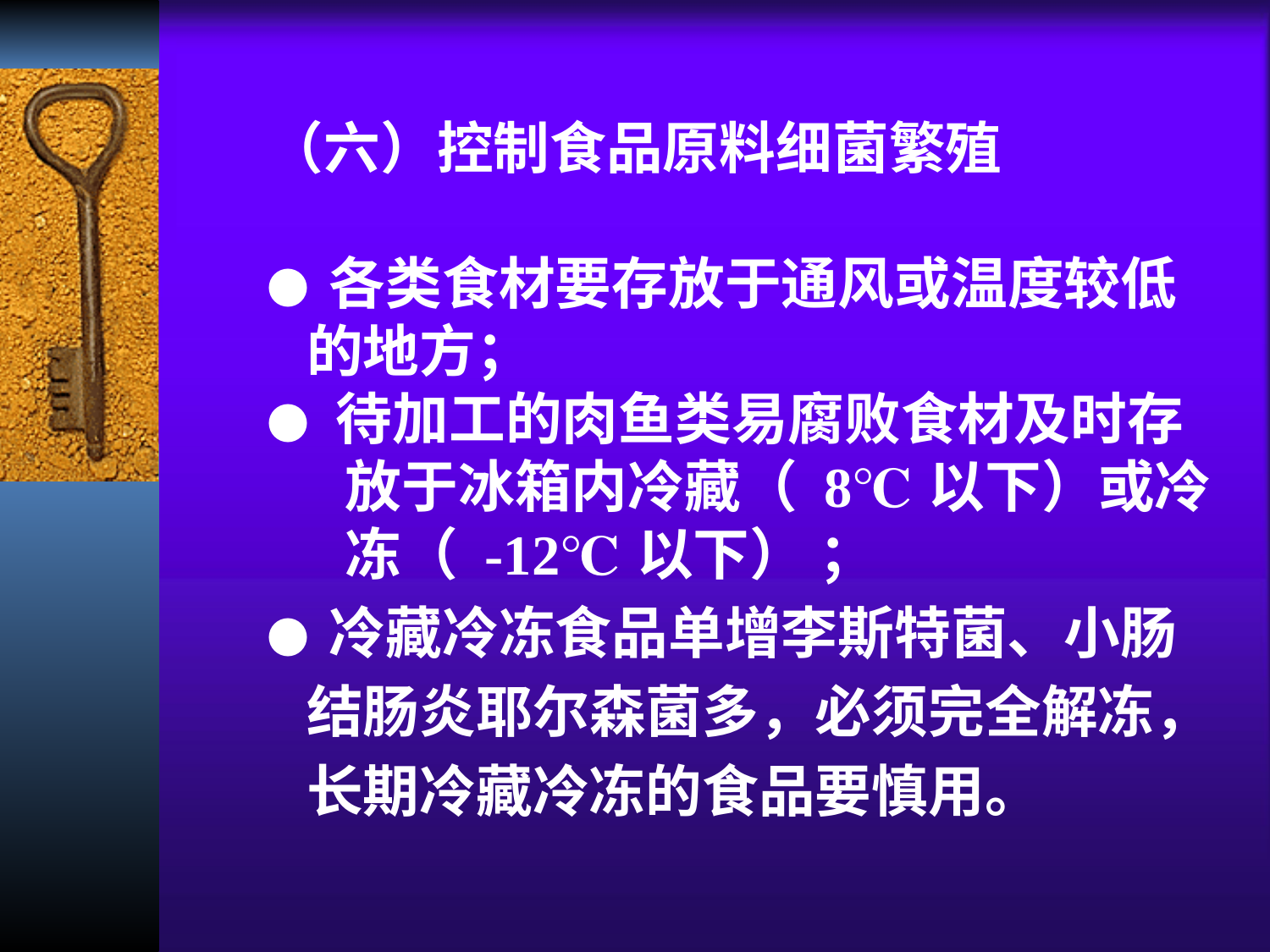

（六）控制食品原料细菌繁殖

● 各类食材要存放于通风或温度较低
  的地方；
● 待加工的肉鱼类易腐败食材及时存
     放于冰箱内冷藏（ 8℃以下）或冷
     冻（ -12℃以下） ；
● 冷藏冷冻食品单增李斯特菌、小肠
  结肠炎耶尔森菌多，必须完全解冻，
  长期冷藏冷冻的食品要慎用。